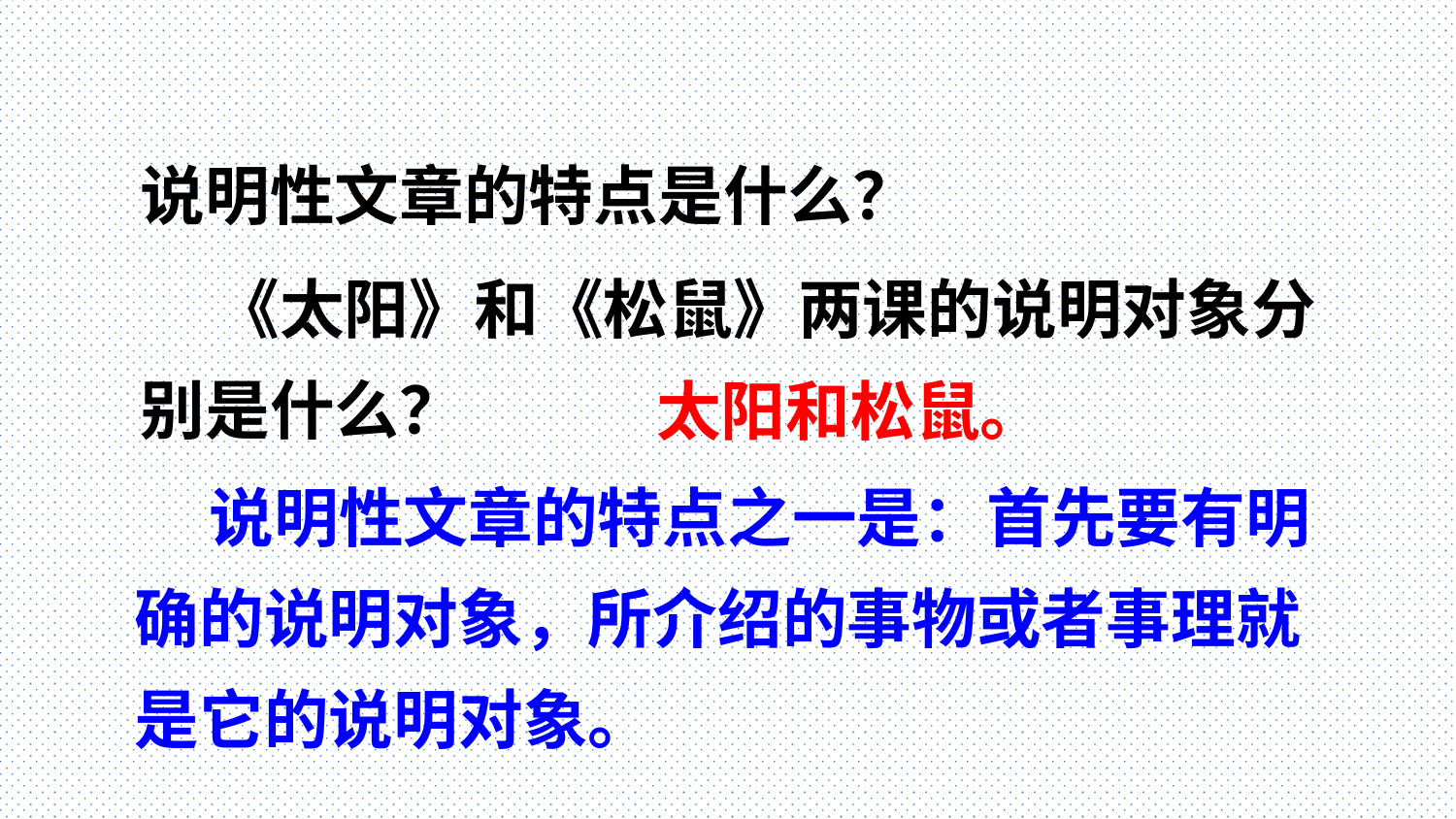

说明性文章的特点是什么？
    《太阳》和《松鼠》两课的说明对象分别是什么？
太阳和松鼠。
    说明性文章的特点之一是：首先要有明确的说明对象，所介绍的事物或者事理就是它的说明对象。